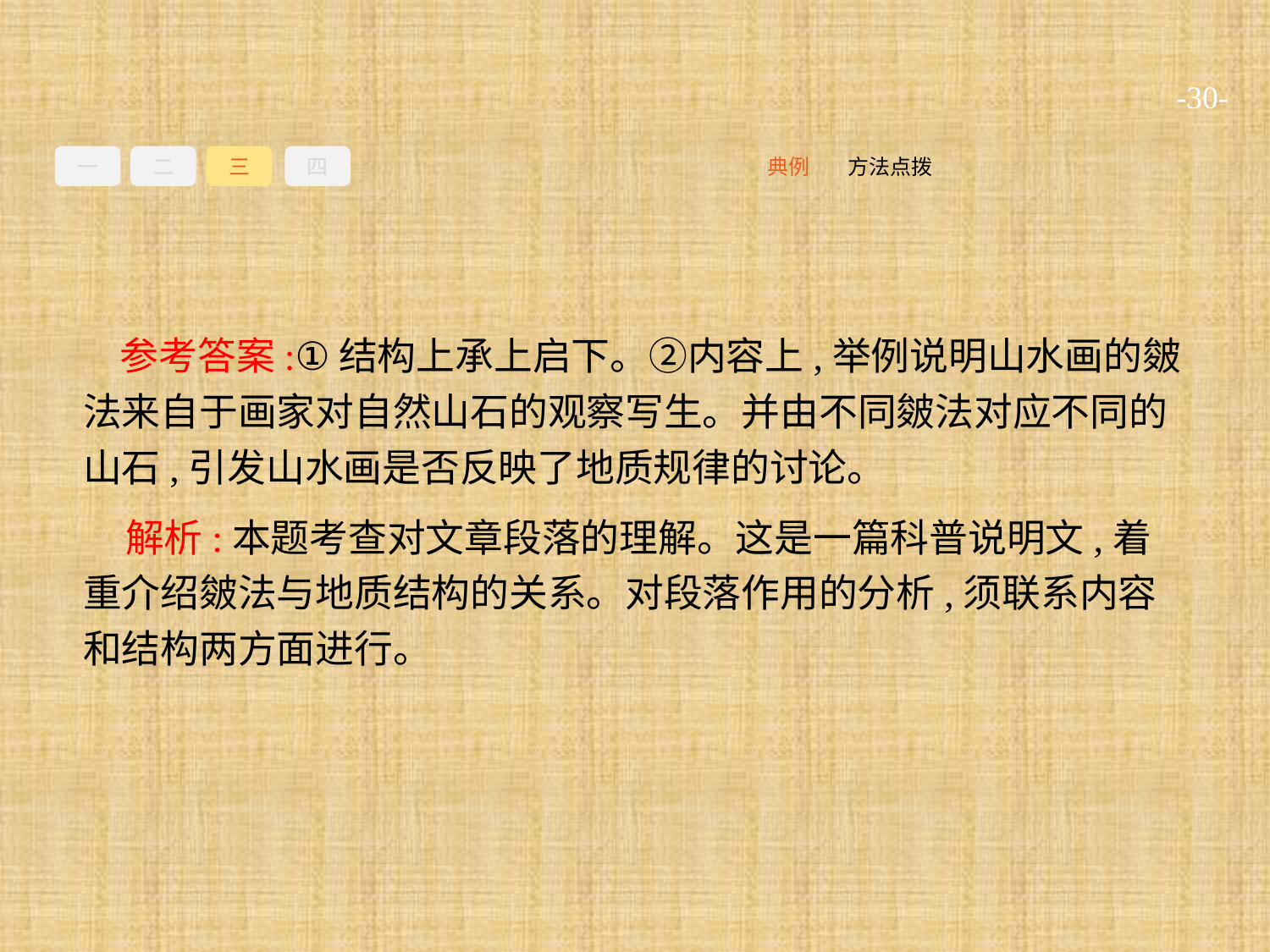

-30-
一
二
三
四
方法点拨
典例
参考答案:①结构上承上启下。②内容上,举例说明山水画的皴法来自于画家对自然山石的观察写生。并由不同皴法对应不同的山石,引发山水画是否反映了地质规律的讨论。
解析:本题考查对文章段落的理解。这是一篇科普说明文,着重介绍皴法与地质结构的关系。对段落作用的分析,须联系内容和结构两方面进行。